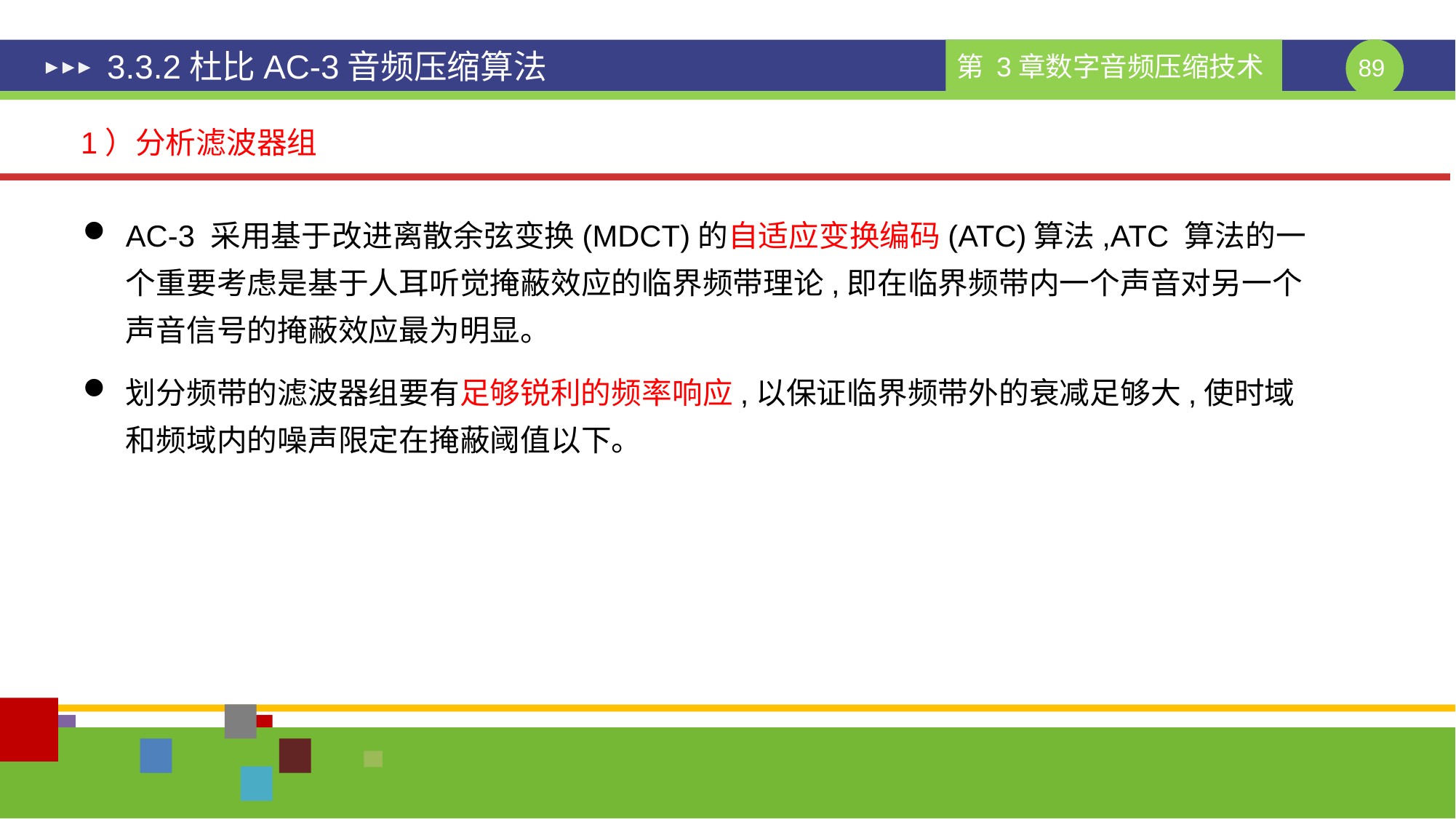

# 3.3.2杜比AC-3音频压缩算法
1）分析滤波器组

AC-3 采用基于改进离散余弦变换(MDCT)的自适应变换编码(ATC)算法,ATC 算法的一个重要考虑是基于人耳听觉掩蔽效应的临界频带理论,即在临界频带内一个声音对另一个声音信号的掩蔽效应最为明显。
划分频带的滤波器组要有足够锐利的频率响应,以保证临界频带外的衰减足够大,使时域和频域内的噪声限定在掩蔽阈值以下。